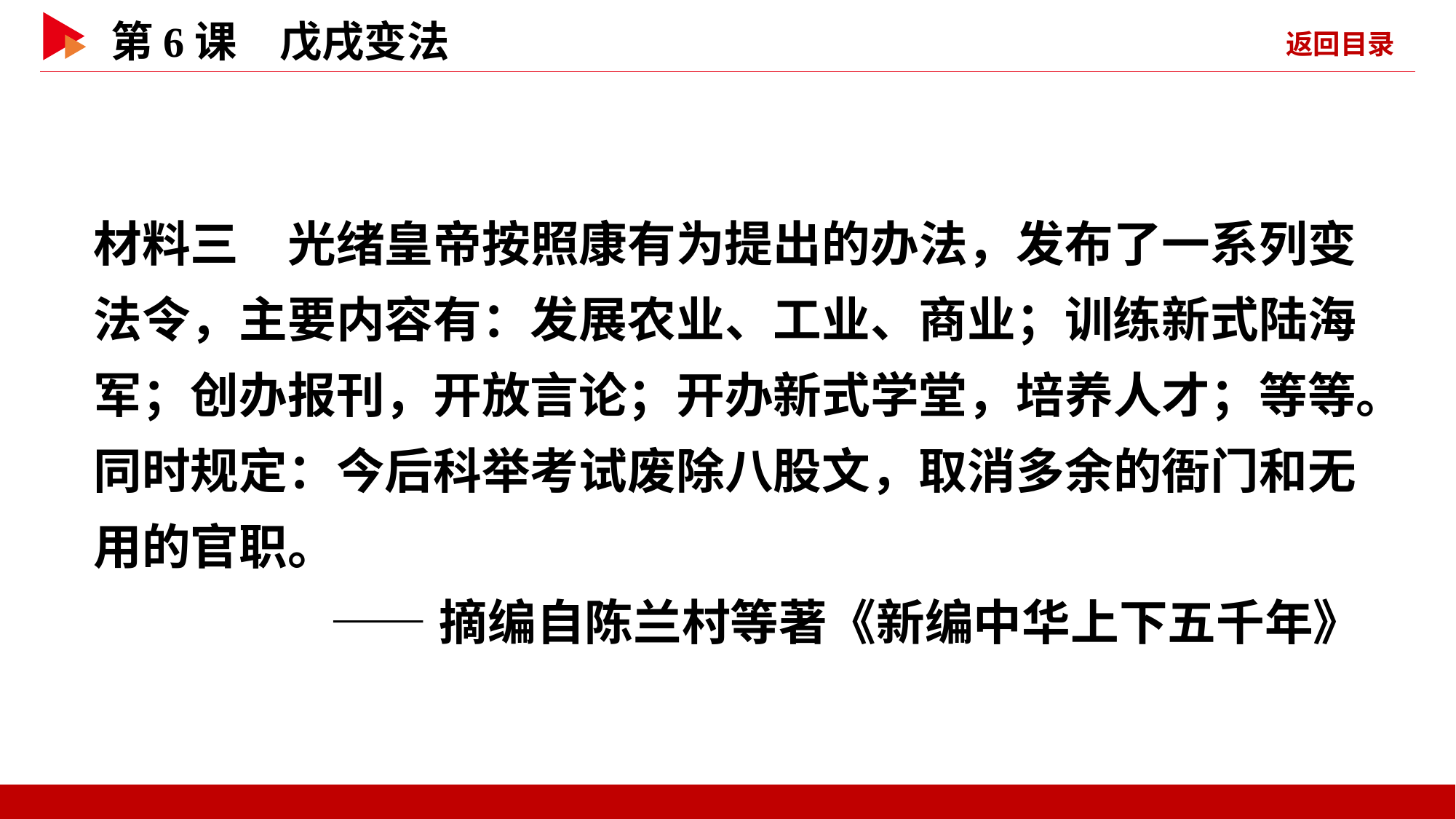

材料三　光绪皇帝按照康有为提出的办法，发布了一系列变法令，主要内容有：发展农业、工业、商业；训练新式陆海军；创办报刊，开放言论；开办新式学堂，培养人才；等等。同时规定：今后科举考试废除八股文，取消多余的衙门和无用的官职。
——摘编自陈兰村等著《新编中华上下五千年》